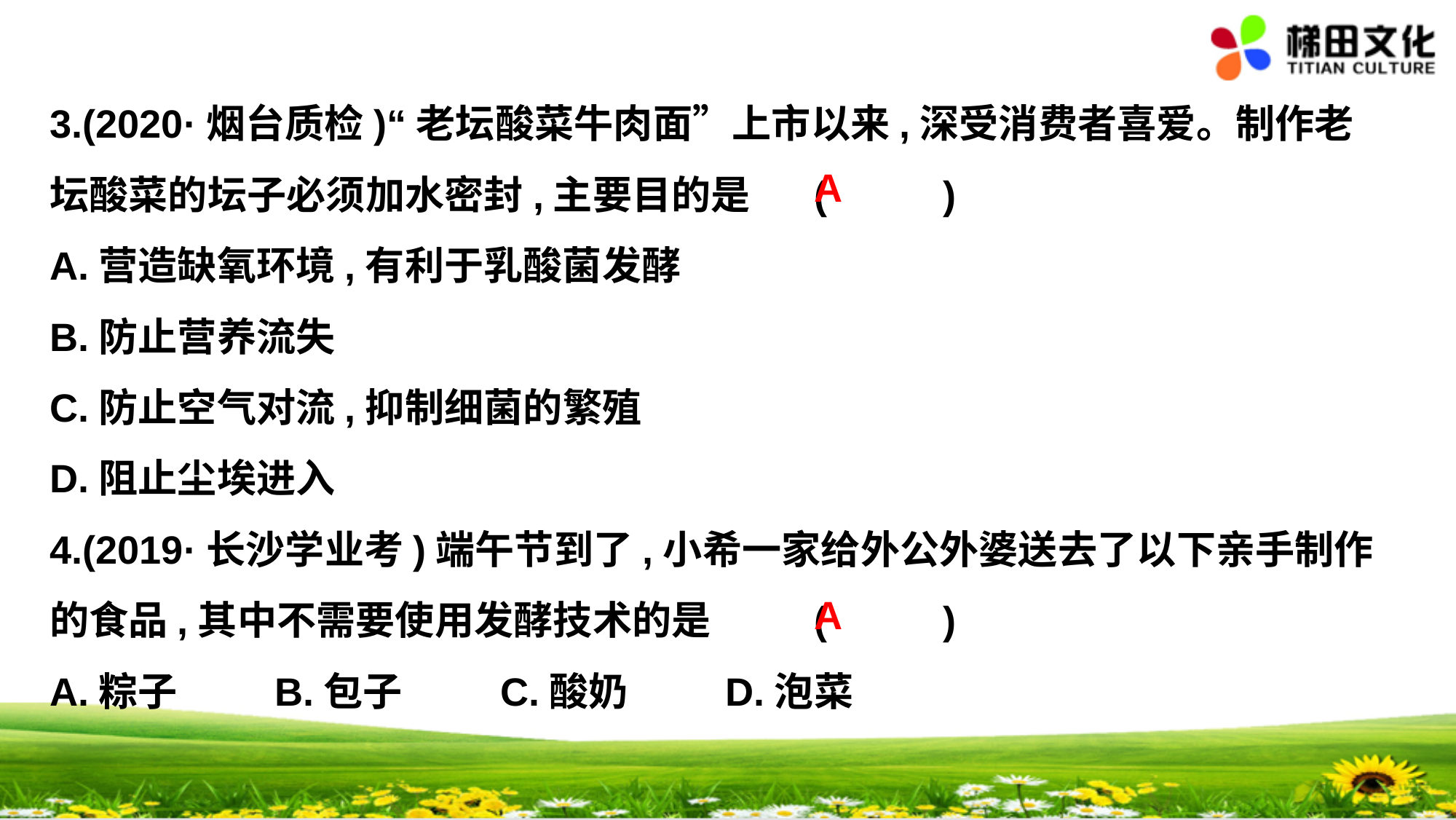

3.(2020·烟台质检)“老坛酸菜牛肉面”上市以来,深受消费者喜爱。制作老
坛酸菜的坛子必须加水密封,主要目的是	(　  　)
A.营造缺氧环境,有利于乳酸菌发酵
B.防止营养流失
C.防止空气对流,抑制细菌的繁殖
D.阻止尘埃进入
4.(2019·长沙学业考)端午节到了,小希一家给外公外婆送去了以下亲手制作
的食品,其中不需要使用发酵技术的是	(　  　)
A.粽子　 　B.包子　 　C.酸奶　 　D.泡菜
A
A